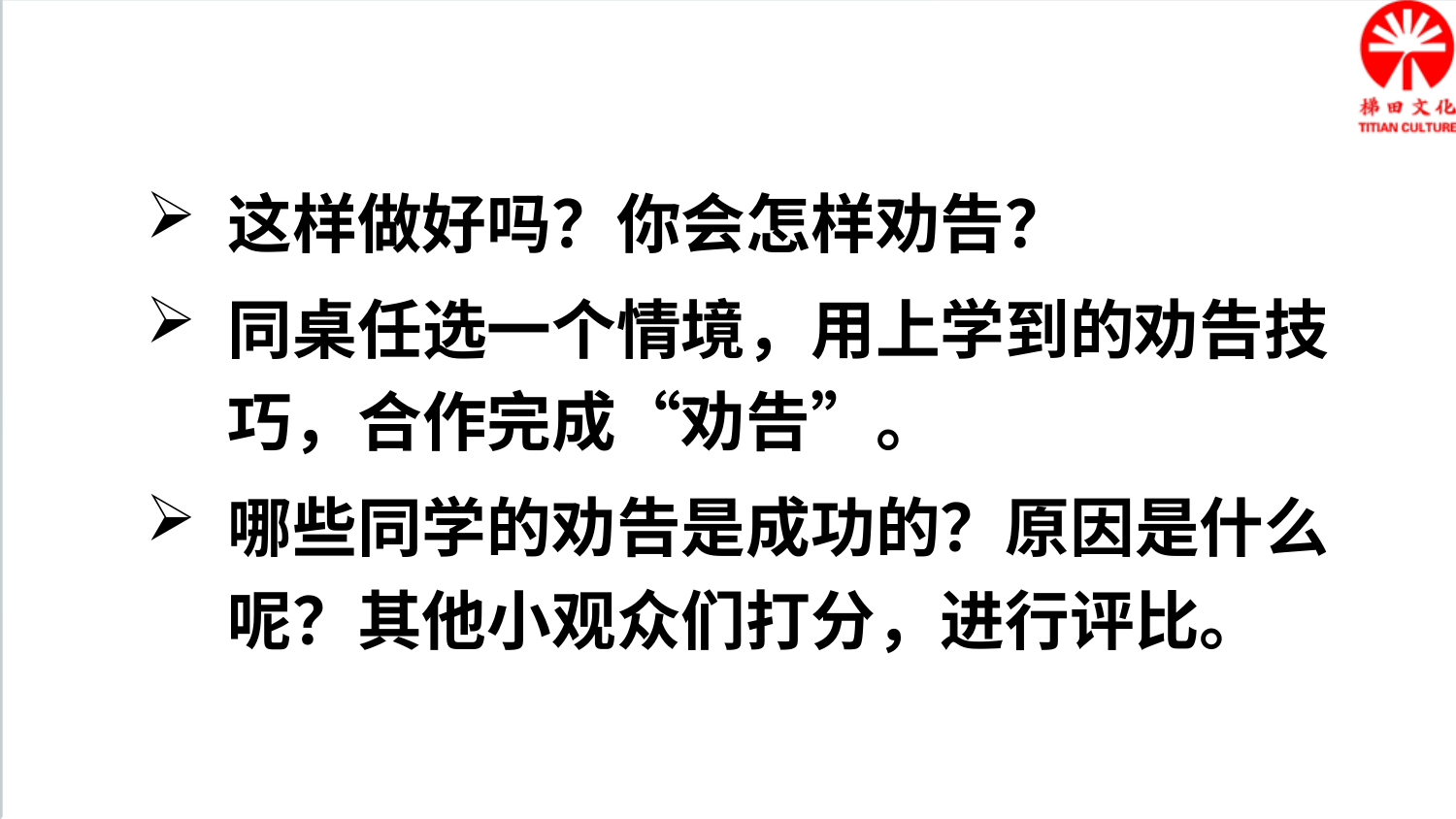

这样做好吗？你会怎样劝告？
同桌任选一个情境，用上学到的劝告技巧，合作完成“劝告”。
哪些同学的劝告是成功的？原因是什么呢？其他小观众们打分，进行评比。